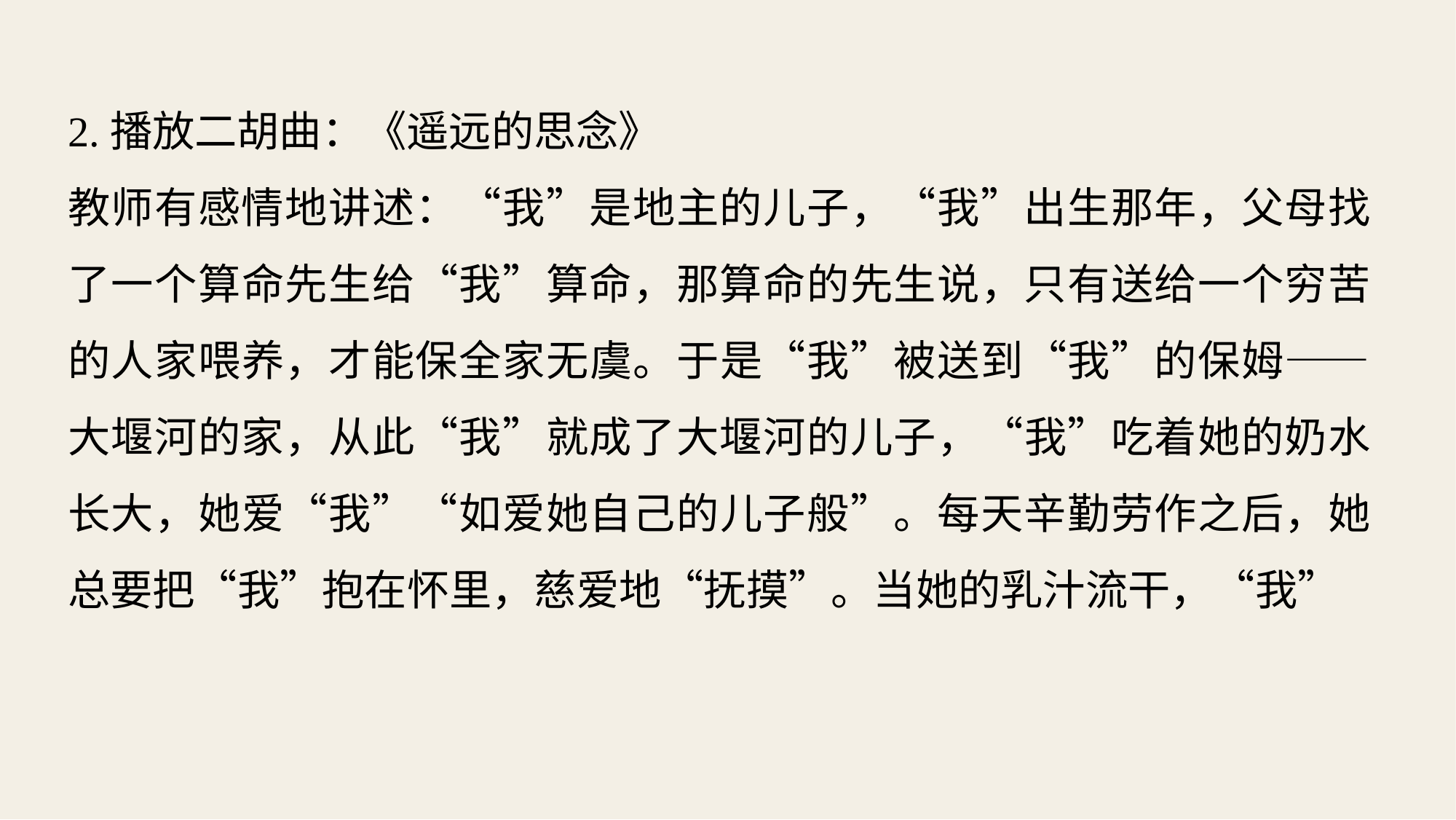

2.播放二胡曲：《遥远的思念》
教师有感情地讲述：“我”是地主的儿子，“我”出生那年，父母找了一个算命先生给“我”算命，那算命的先生说，只有送给一个穷苦的人家喂养，才能保全家无虞。于是“我”被送到“我”的保姆——大堰河的家，从此“我”就成了大堰河的儿子，“我”吃着她的奶水长大，她爱“我”“如爱她自己的儿子般”。每天辛勤劳作之后，她总要把“我”抱在怀里，慈爱地“抚摸”。当她的乳汁流干，“我”